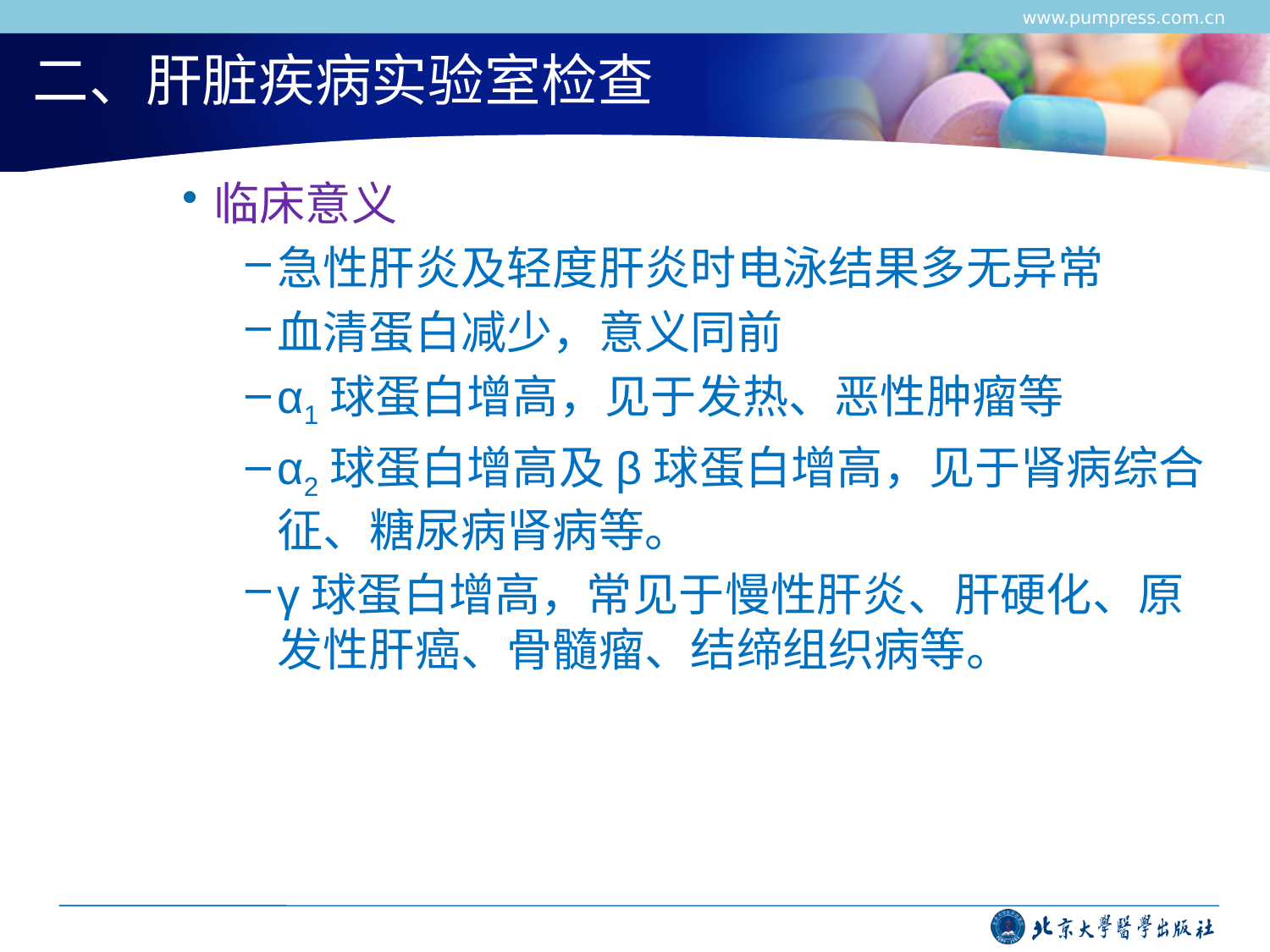

www.pumpress.com.cn
# 二、肝脏疾病实验室检查
临床意义
急性肝炎及轻度肝炎时电泳结果多无异常
血清蛋白减少，意义同前
α1球蛋白增高，见于发热、恶性肿瘤等
α2球蛋白增高及β球蛋白增高，见于肾病综合征、糖尿病肾病等。
γ球蛋白增高，常见于慢性肝炎、肝硬化、原发性肝癌、骨髓瘤、结缔组织病等。